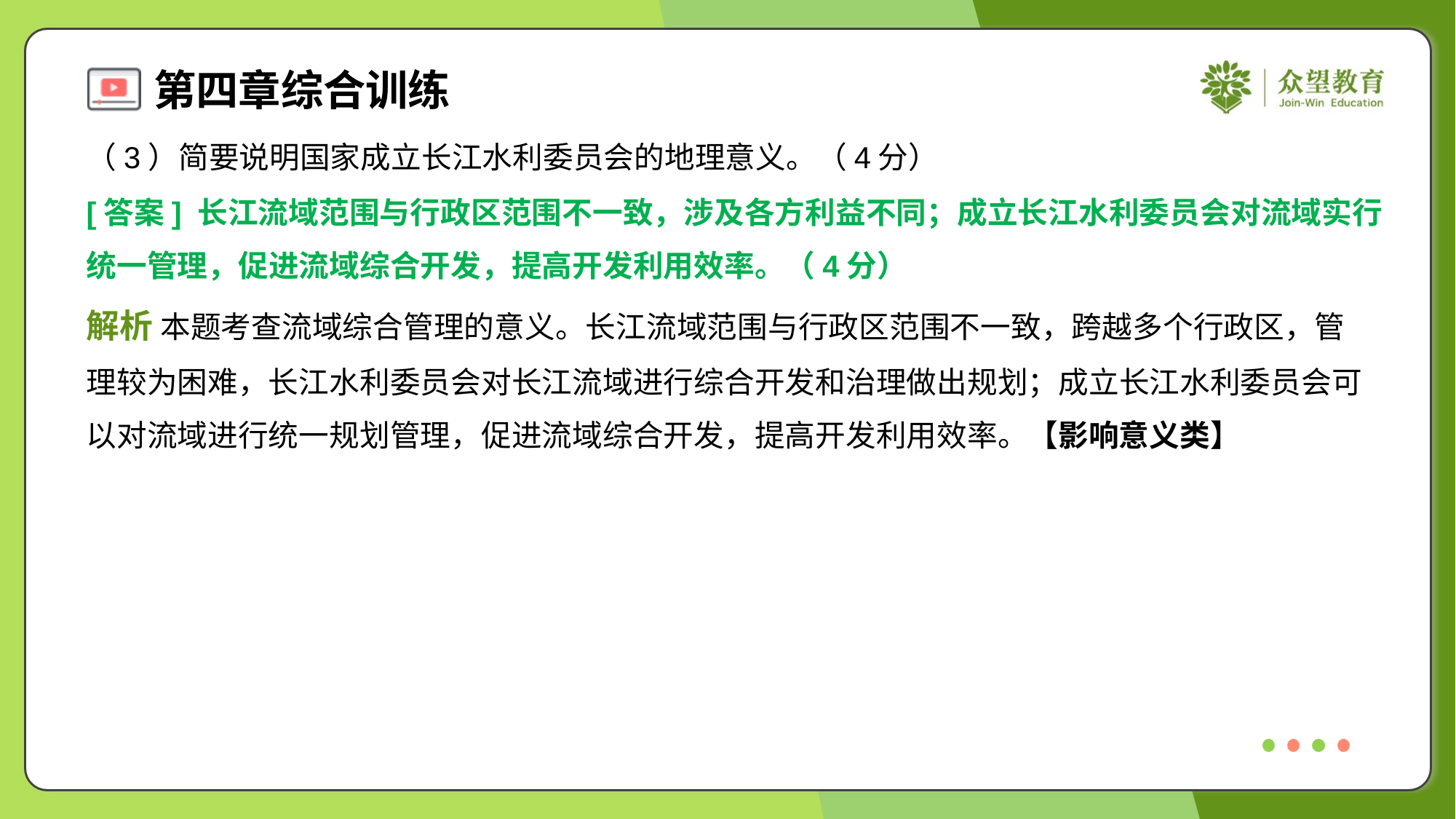

（3）简要说明国家成立长江水利委员会的地理意义。（4分）
[答案] 长江流域范围与行政区范围不一致，涉及各方利益不同；成立长江水利委员会对流域实行
统一管理，促进流域综合开发，提高开发利用效率。（4分）
解析 本题考查流域综合管理的意义。长江流域范围与行政区范围不一致，跨越多个行政区，管
理较为困难，长江水利委员会对长江流域进行综合开发和治理做出规划；成立长江水利委员会可
以对流域进行统一规划管理，促进流域综合开发，提高开发利用效率。【影响意义类】